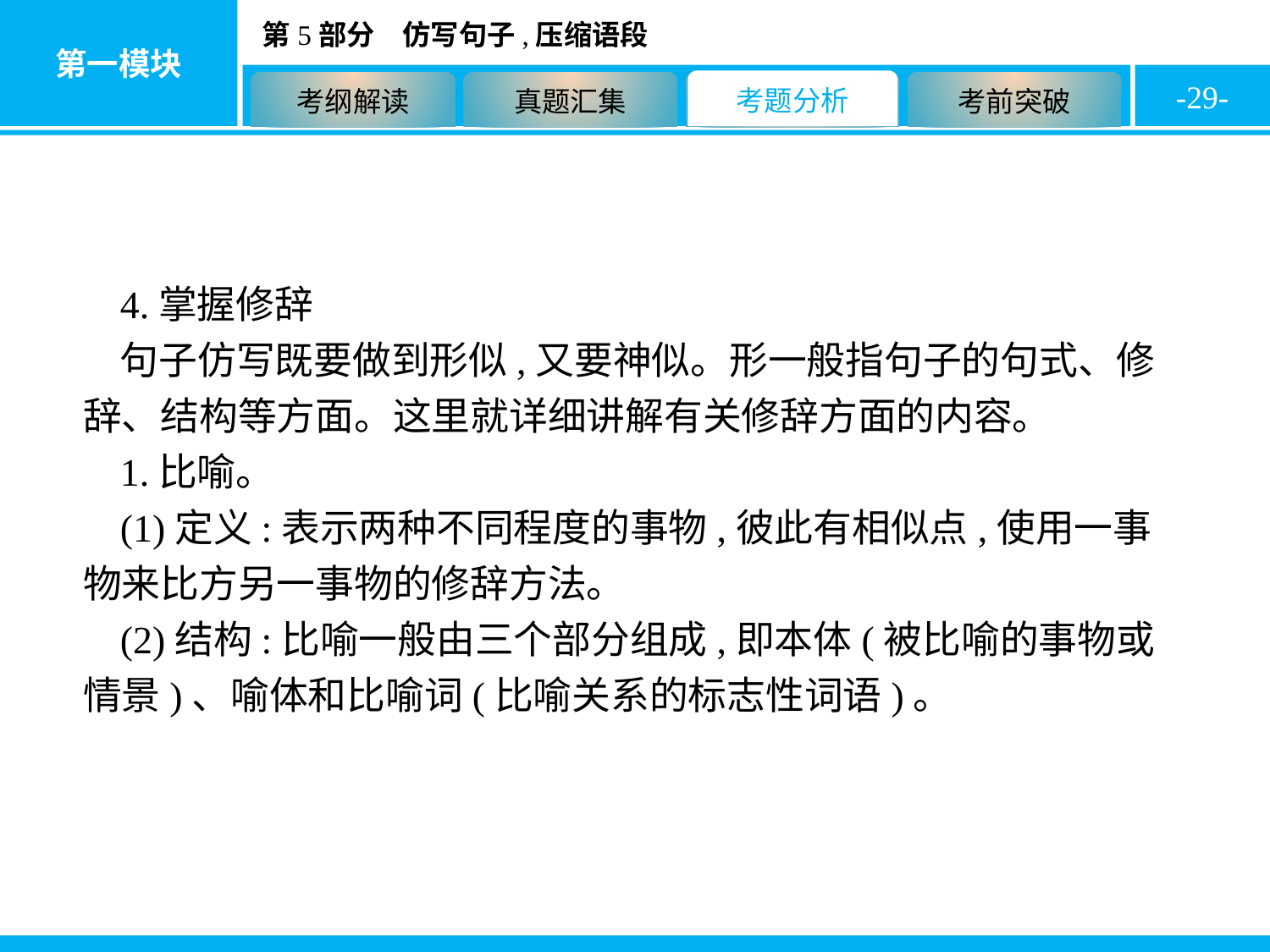

-29-
4.掌握修辞
句子仿写既要做到形似,又要神似。形一般指句子的句式、修辞、结构等方面。这里就详细讲解有关修辞方面的内容。
1.比喻。
(1)定义:表示两种不同程度的事物,彼此有相似点,使用一事物来比方另一事物的修辞方法。
(2)结构:比喻一般由三个部分组成,即本体(被比喻的事物或情景)、喻体和比喻词(比喻关系的标志性词语)。